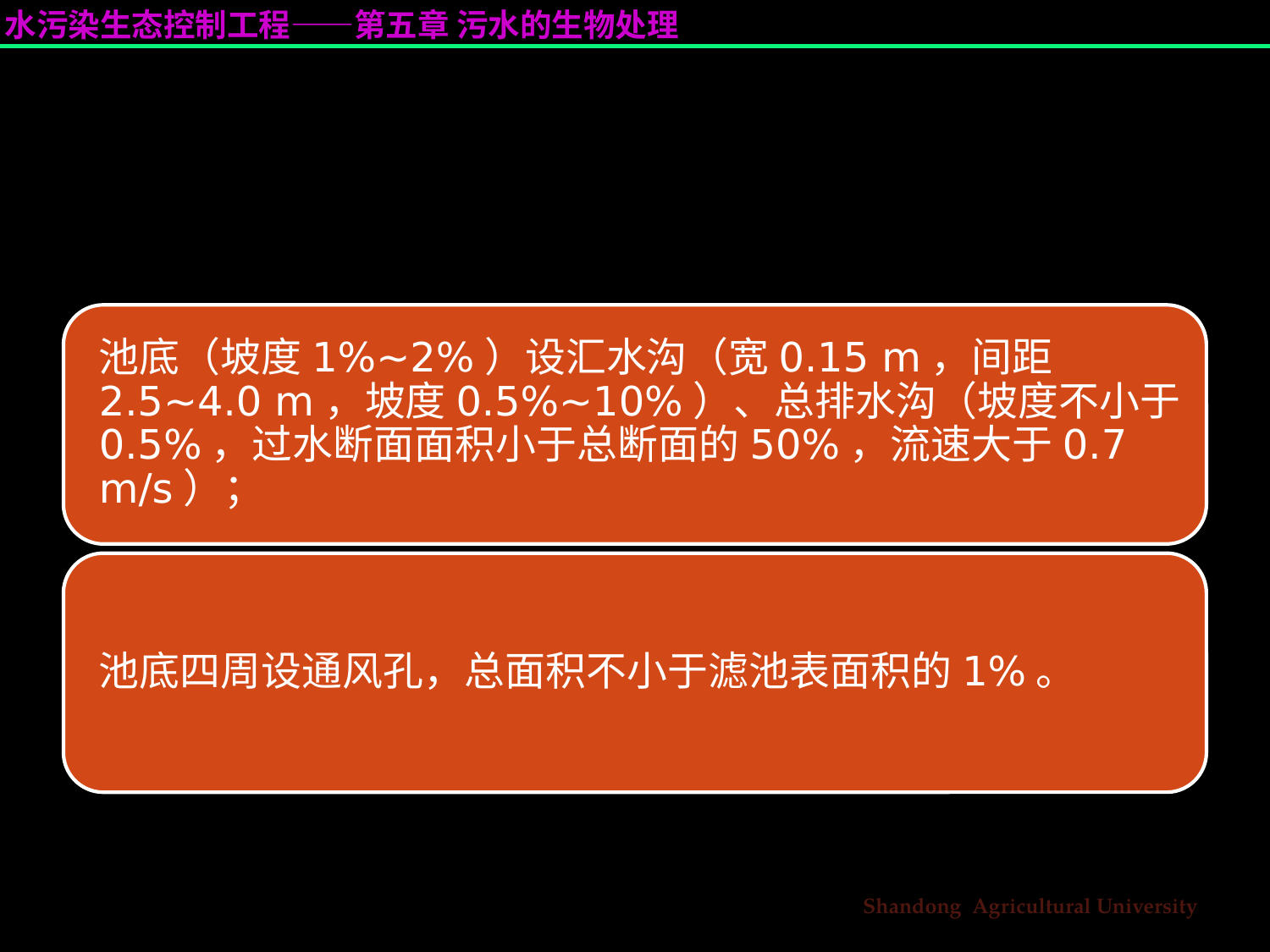

#
池底（坡度1%~2%）设汇水沟（宽0.15 m，间距2.5~4.0 m，坡度0.5%~10%）、总排水沟（坡度不小于0.5%，过水断面面积小于总断面的50%，流速大于0.7 m/s）；
池底四周设通风孔，总面积不小于滤池表面积的1%。